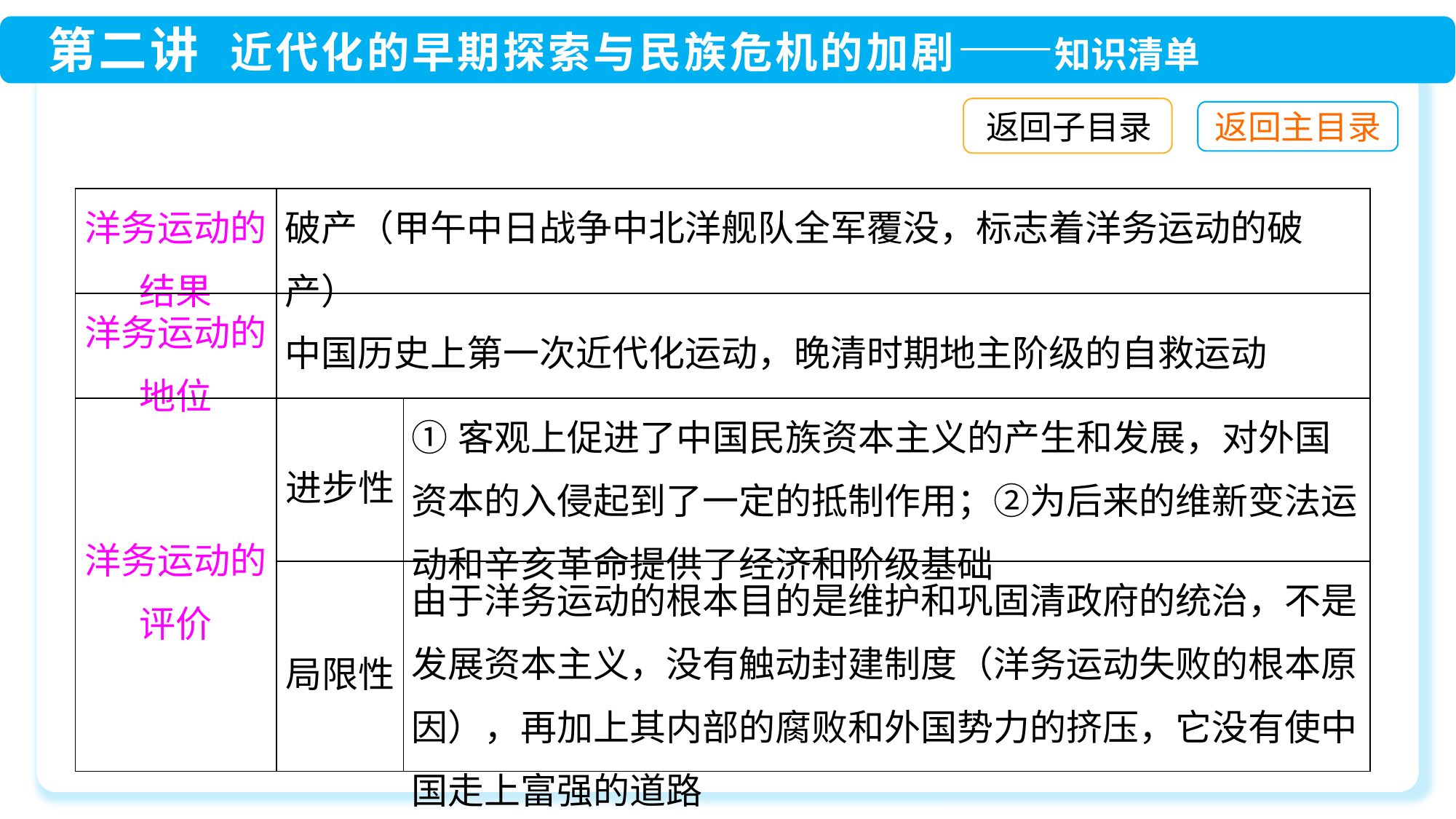

返回子目录
| 洋务运动的 结果 | 破产（甲午中日战争中北洋舰队全军覆没，标志着洋务运动的破产） |  |
| --- | --- | --- |
| 洋务运动的 地位 | 中国历史上第一次近代化运动，晚清时期地主阶级的自救运动 |  |
| 洋务运动的 评价 | 进步性 | ①客观上促进了中国民族资本主义的产生和发展，对外国资本的入侵起到了一定的抵制作用；②为后来的维新变法运动和辛亥革命提供了经济和阶级基础 |
|  | 局限性 | 由于洋务运动的根本目的是维护和巩固清政府的统治，不是发展资本主义，没有触动封建制度（洋务运动失败的根本原因），再加上其内部的腐败和外国势力的挤压，它没有使中国走上富强的道路 |